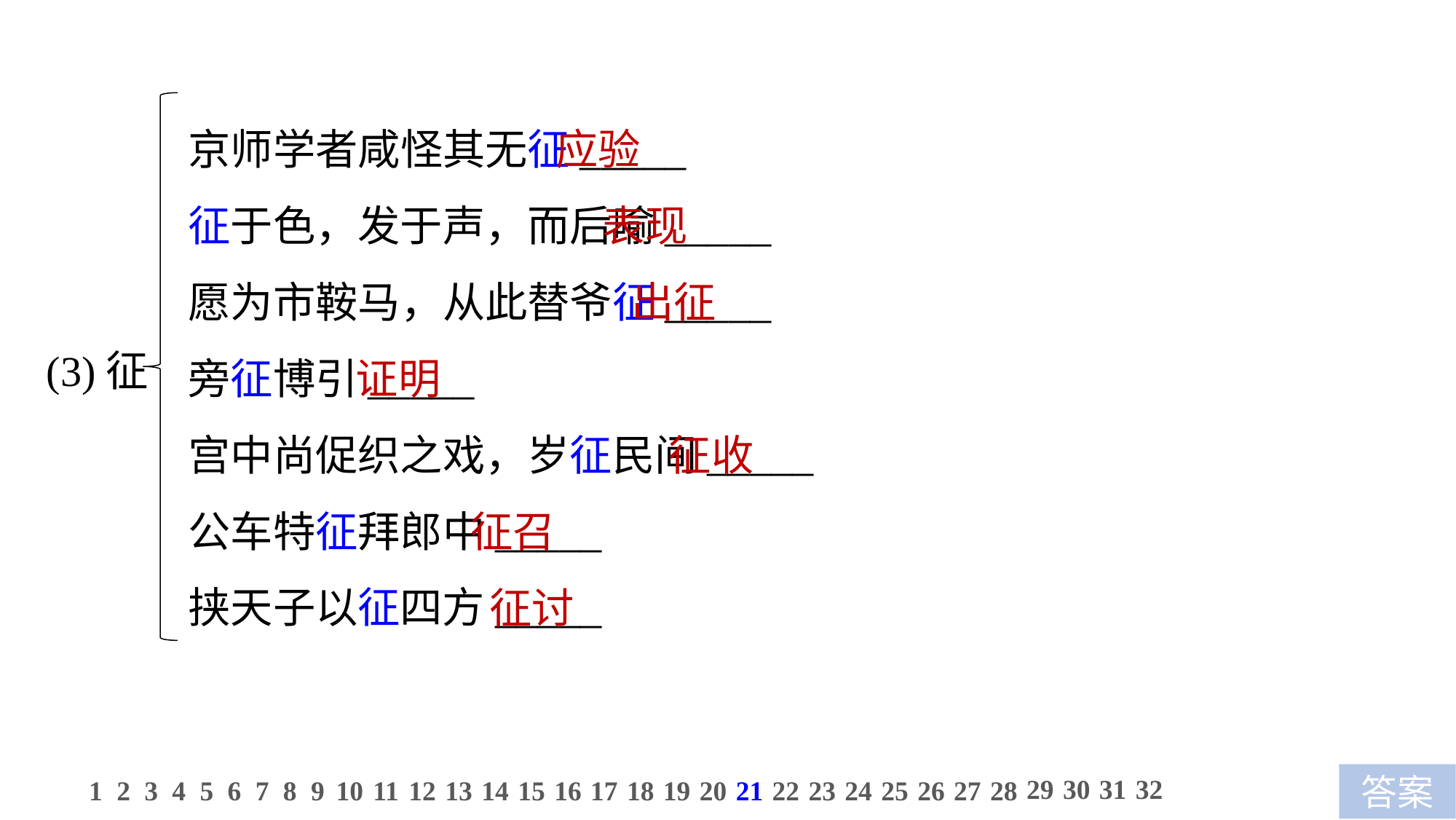

京师学者咸怪其无征_____
征于色，发于声，而后喻_____
愿为市鞍马，从此替爷征_____
旁征博引_____
宫中尚促织之戏，岁征民间_____
公车特征拜郎中_____
挟天子以征四方_____
                    应验
                         表现
                            出征
证明
                                征收
           征召
             征讨

(3)征
29
30
31
32
1
2
3
4
5
6
7
8
9
10
11
12
13
14
15
16
17
18
19
20
21
22
23
24
25
26
27
28
答案